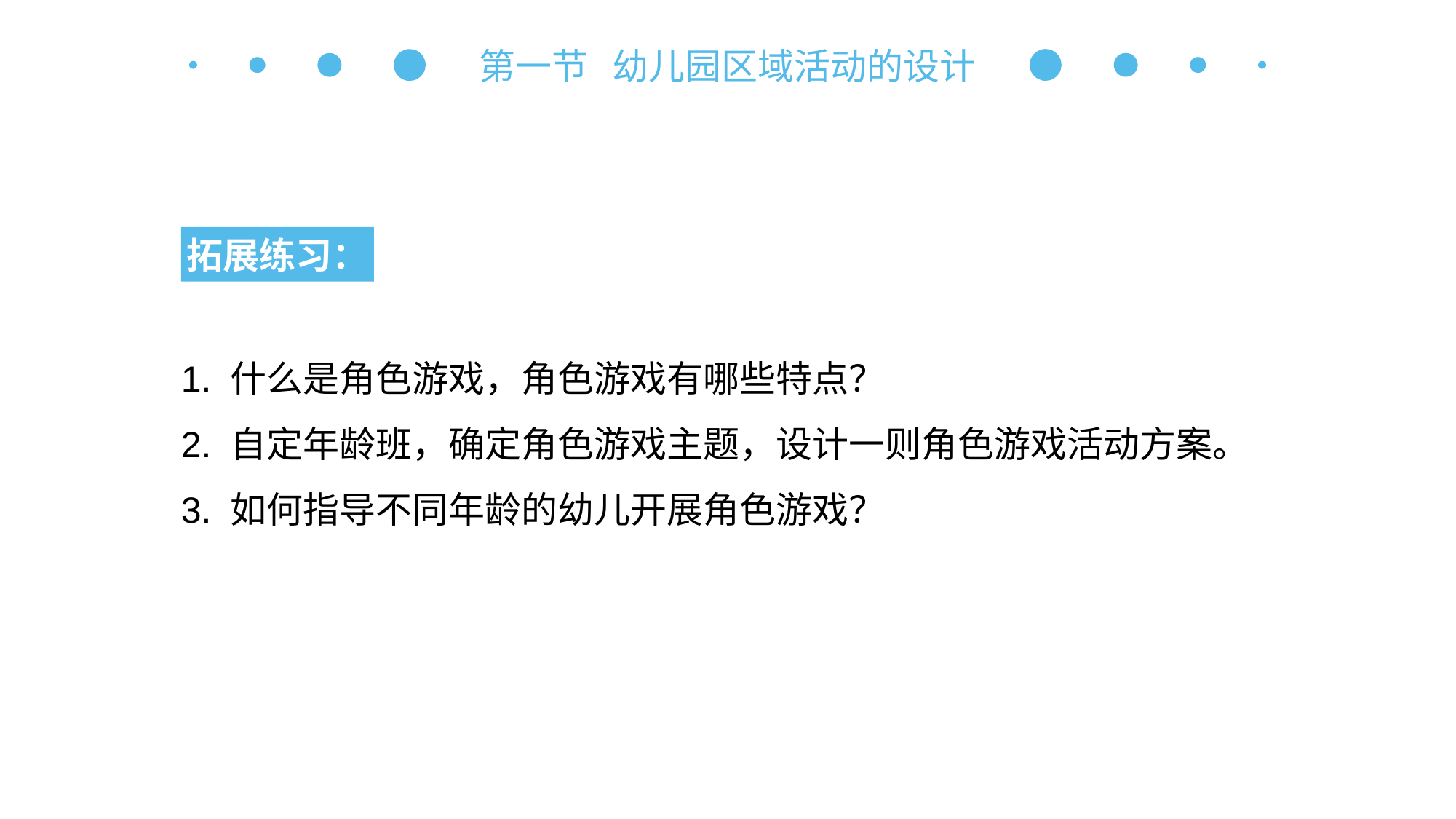

第一节   幼儿园区域活动的设计

拓展练习：
1. 什么是角色游戏，角色游戏有哪些特点？
2. 自定年龄班，确定角色游戏主题，设计一则角色游戏活动方案。
3. 如何指导不同年龄的幼儿开展角色游戏？